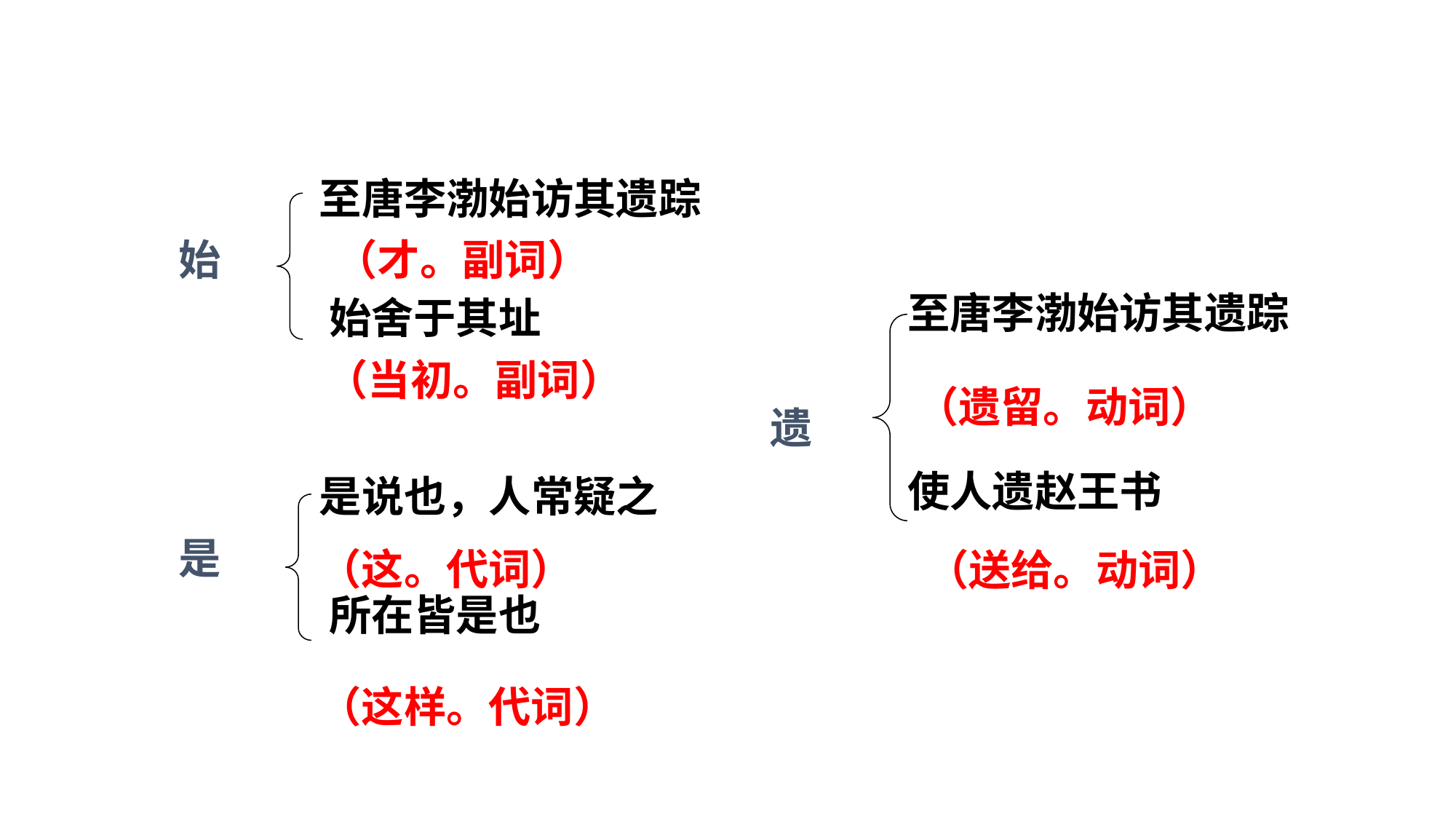

至唐李渤始访其遗踪

     始舍于其址

    是说也，人常疑之

     所在皆是也

至唐李渤始访其遗踪

使人遗赵王书
始

   （才。副词）

  （当初。副词）

（遗留。动词）
遗

是

    （这。代词）

（送给。动词）

    （这样。代词）